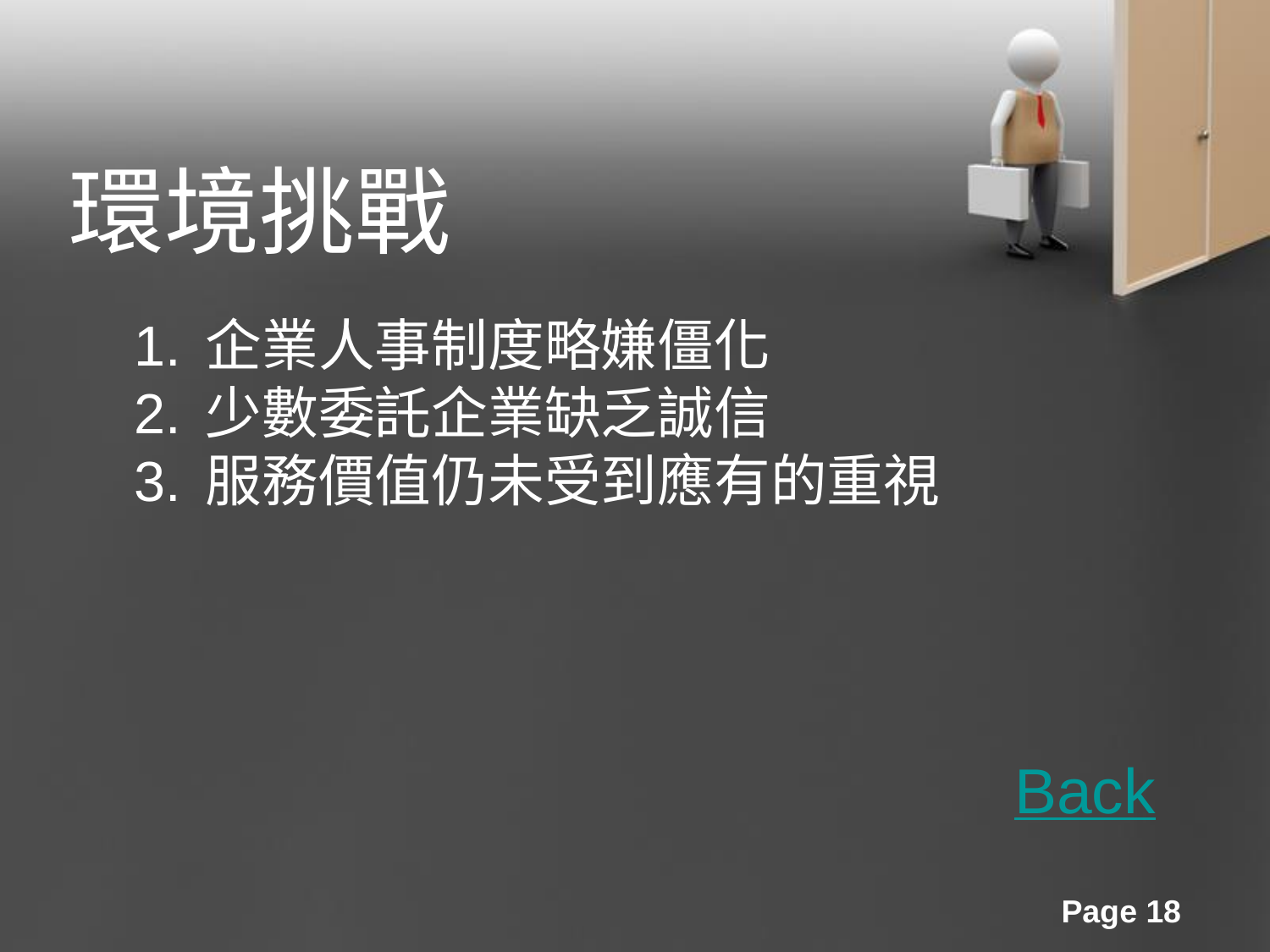

環境挑戰
企業人事制度略嫌僵化
少數委託企業缺乏誠信
服務價值仍未受到應有的重視
Back